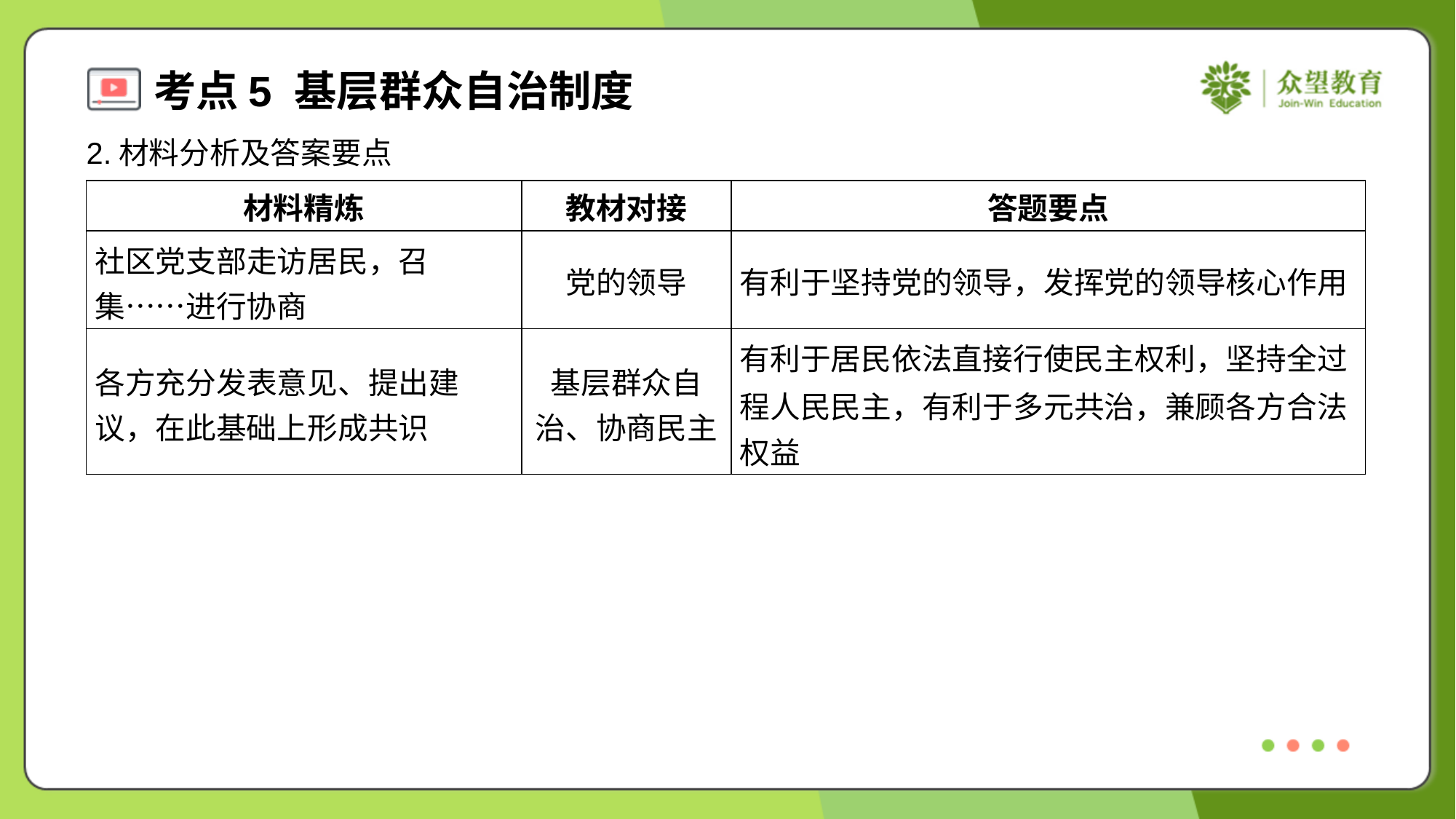

2.材料分析及答案要点
| 材料精炼 | 教材对接 | 答题要点 |
| --- | --- | --- |
| 社区党支部走访居民，召 集……进行协商 | 党的领导 | 有利于坚持党的领导，发挥党的领导核心作用 |
| 各方充分发表意见、提出建 议，在此基础上形成共识 | 基层群众自 治、协商民主 | 有利于居民依法直接行使民主权利，坚持全过 程人民民主，有利于多元共治，兼顾各方合法 权益 |